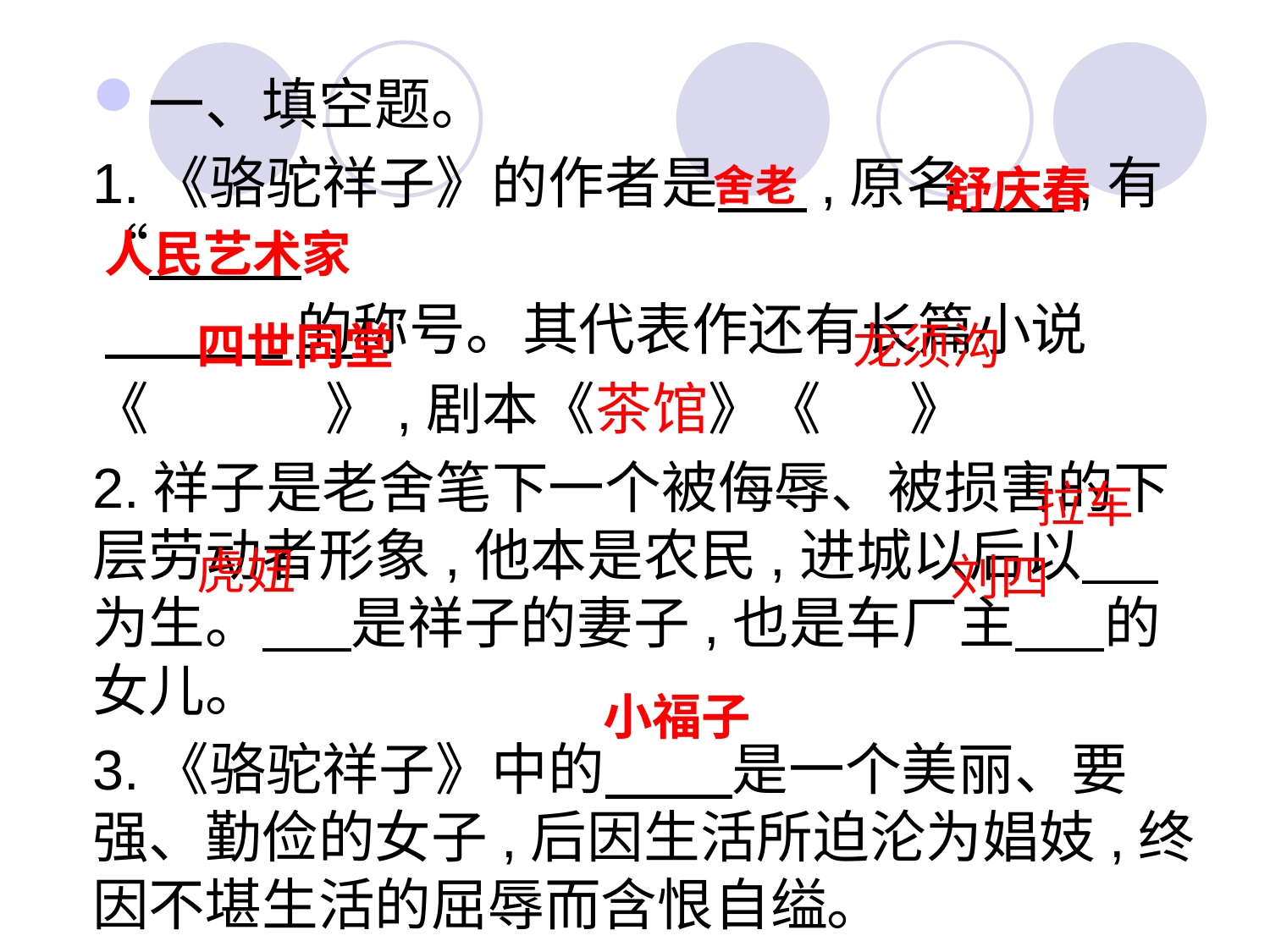

一、填空题。
1.《骆驼祥子》的作者是       ,原名        ,有“
               的称号。其代表作还有长篇小说
《              》,剧本《茶馆》《       》
2.祥子是老舍笔下一个被侮辱、被损害的下层劳动者形象,他本是农民,进城以后以       为生。       是祥子的妻子,也是车厂主       的女儿。
3.《骆驼祥子》中的          是一个美丽、要强、勤俭的女子,后因生活所迫沦为娼妓,终因不堪生活的屈辱而含恨自缢。

舍老
舒庆春
人民艺术家
四世同堂
龙须沟
拉车
虎妞
刘四
小福子